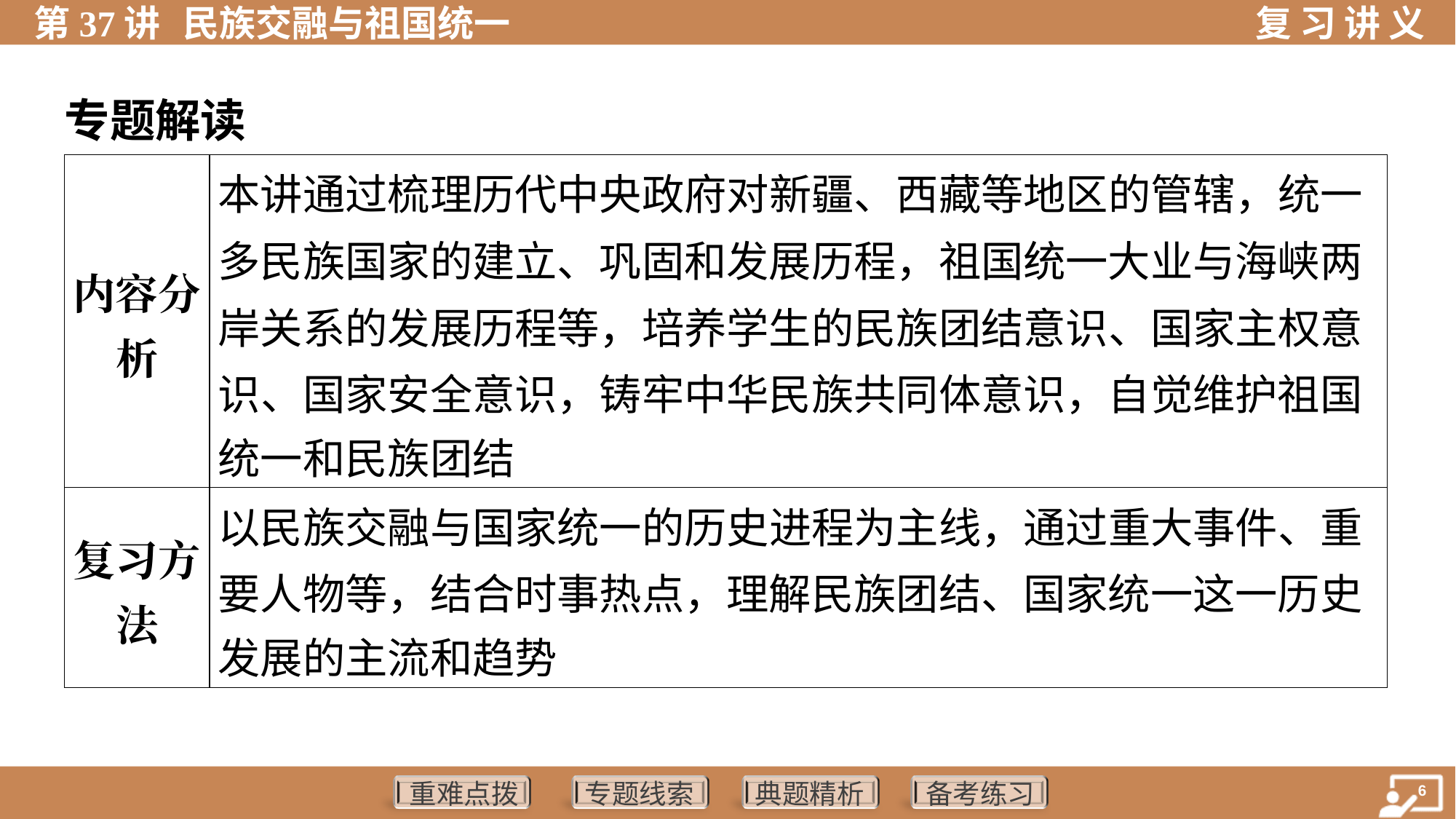

专题解读
| 内容分 析 | 本讲通过梳理历代中央政府对新疆、西藏等地区的管辖，统一 多民族国家的建立、巩固和发展历程，祖国统一大业与海峡两 岸关系的发展历程等，培养学生的民族团结意识、国家主权意 识、国家安全意识，铸牢中华民族共同体意识，自觉维护祖国 统一和民族团结 |
| --- | --- |
| 复习方 法 | 以民族交融与国家统一的历史进程为主线，通过重大事件、重 要人物等，结合时事热点，理解民族团结、国家统一这一历史 发展的主流和趋势 |